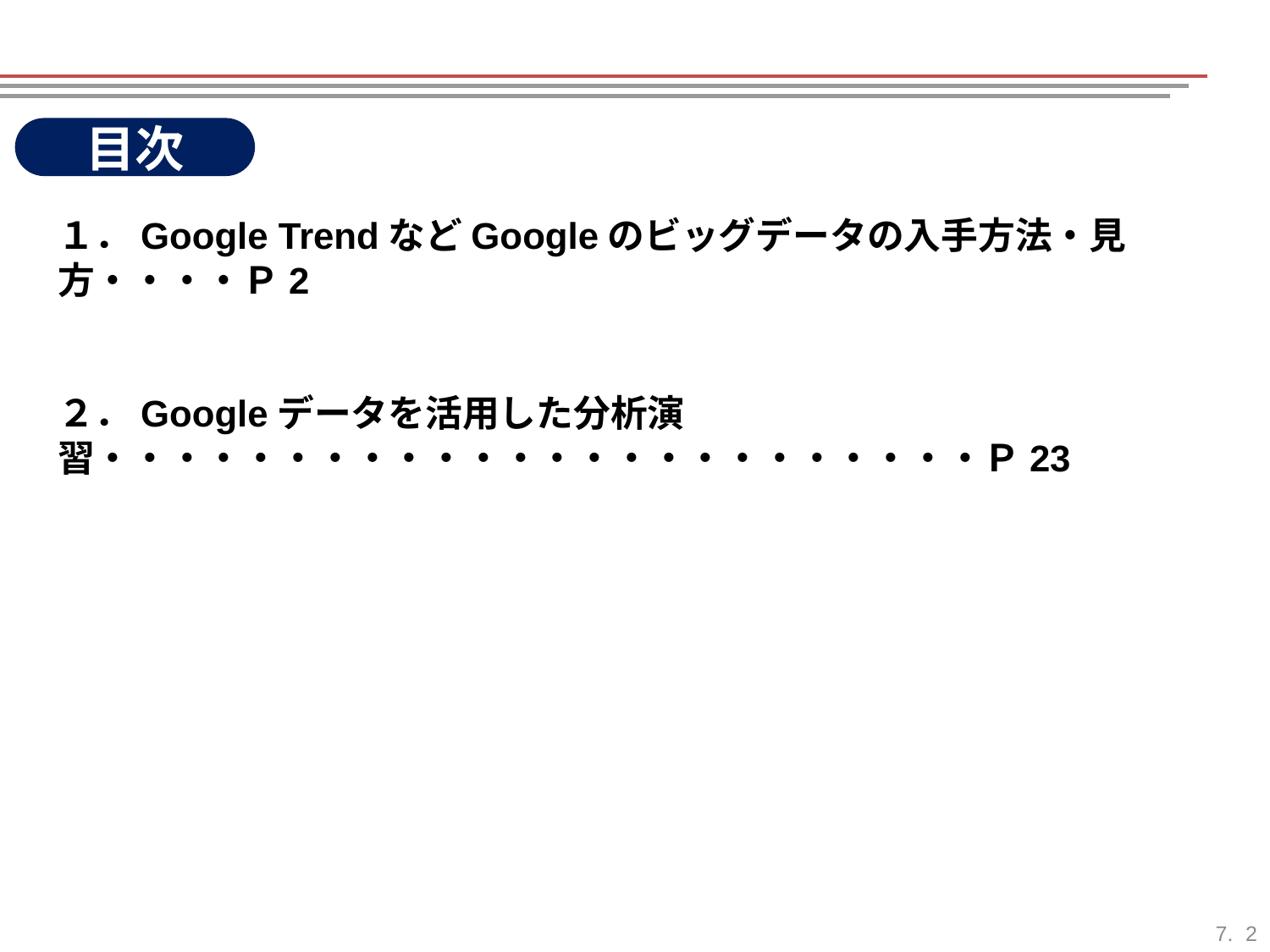

目次
１．Google TrendなどGoogleのビッグデータの入手方法・見方・・・・Ｐ2

２．Googleデータを活用した分析演習・・・・・・・・・・・・・・・・・・・・・・・・Ｐ23
2